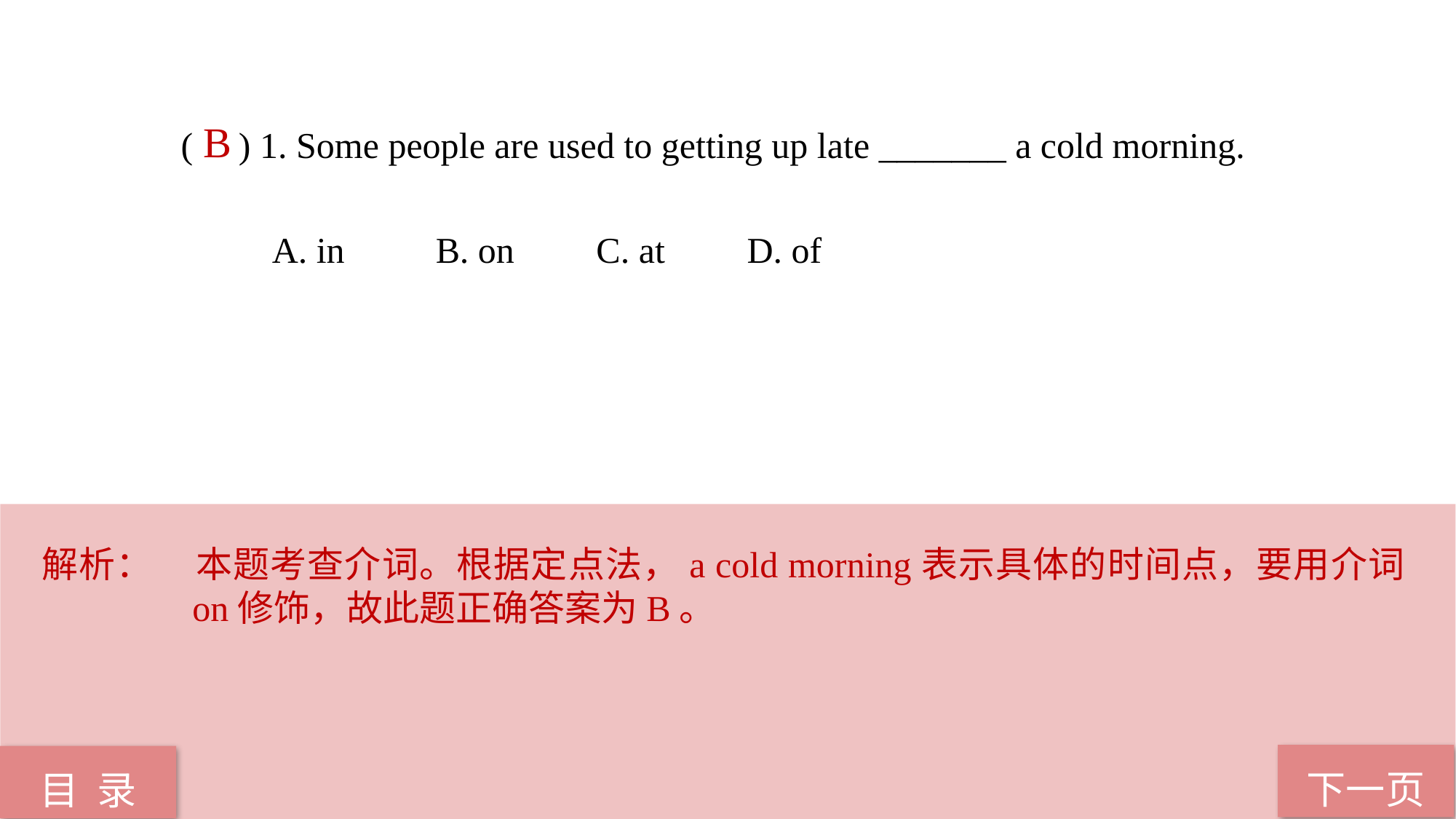

(     ) 1. Some people are used to getting up late _______ a cold morning.

          A. in          B. on         C. at         D. of
B
解析：	本题考查介词。根据定点法，a cold morning表示具体的时间点，要用介词on修饰，故此题正确答案为B。